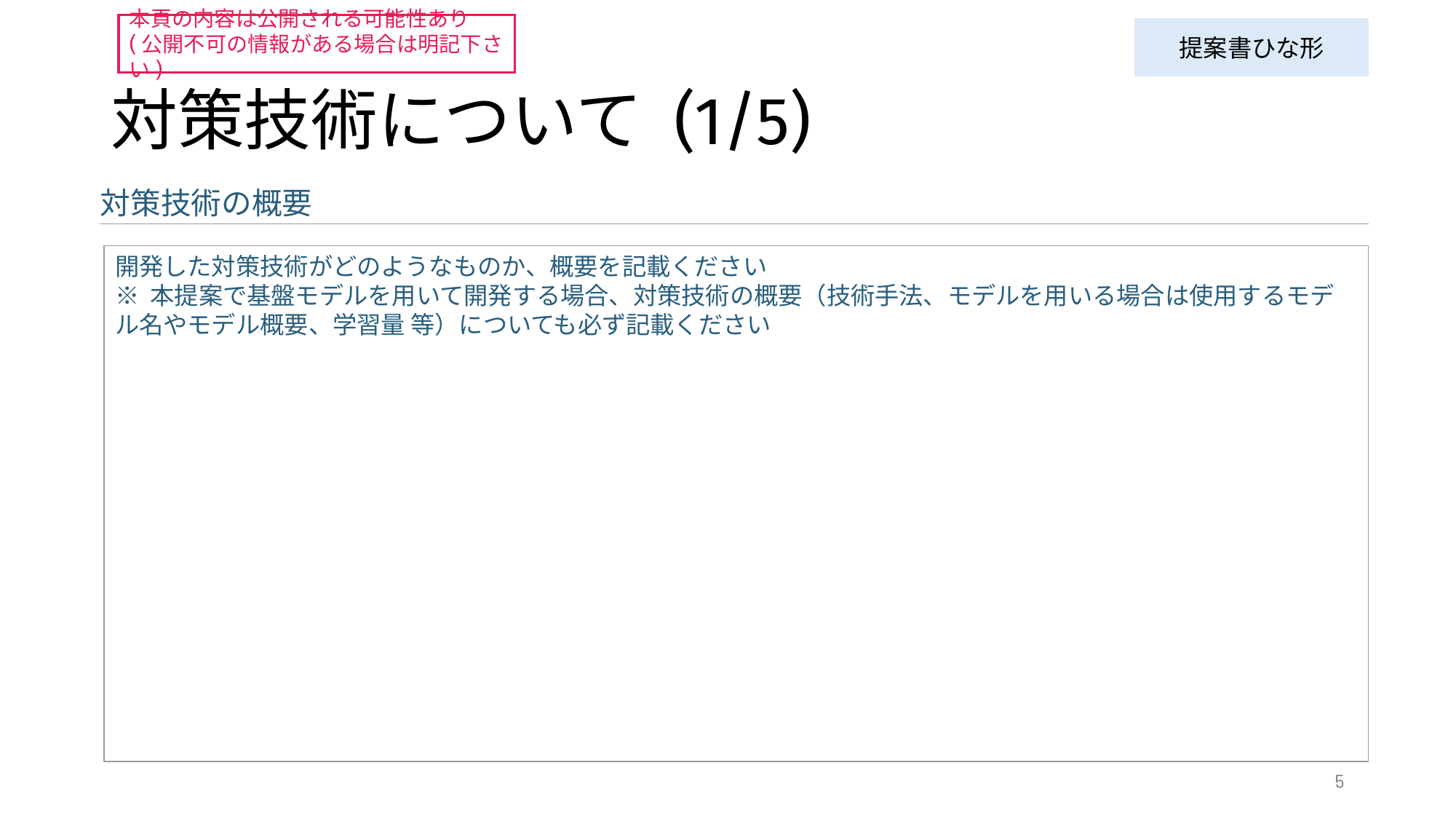

本頁の内容は公開される可能性あり
(公開不可の情報がある場合は明記下さい)
提案書ひな形
# 対策技術について (1/5)
対策技術の概要
開発した対策技術がどのようなものか、概要を記載ください
※ 本提案で基盤モデルを用いて開発する場合、対策技術の概要（技術手法、モデルを用いる場合は使用するモデル名やモデル概要、学習量 等）についても必ず記載ください